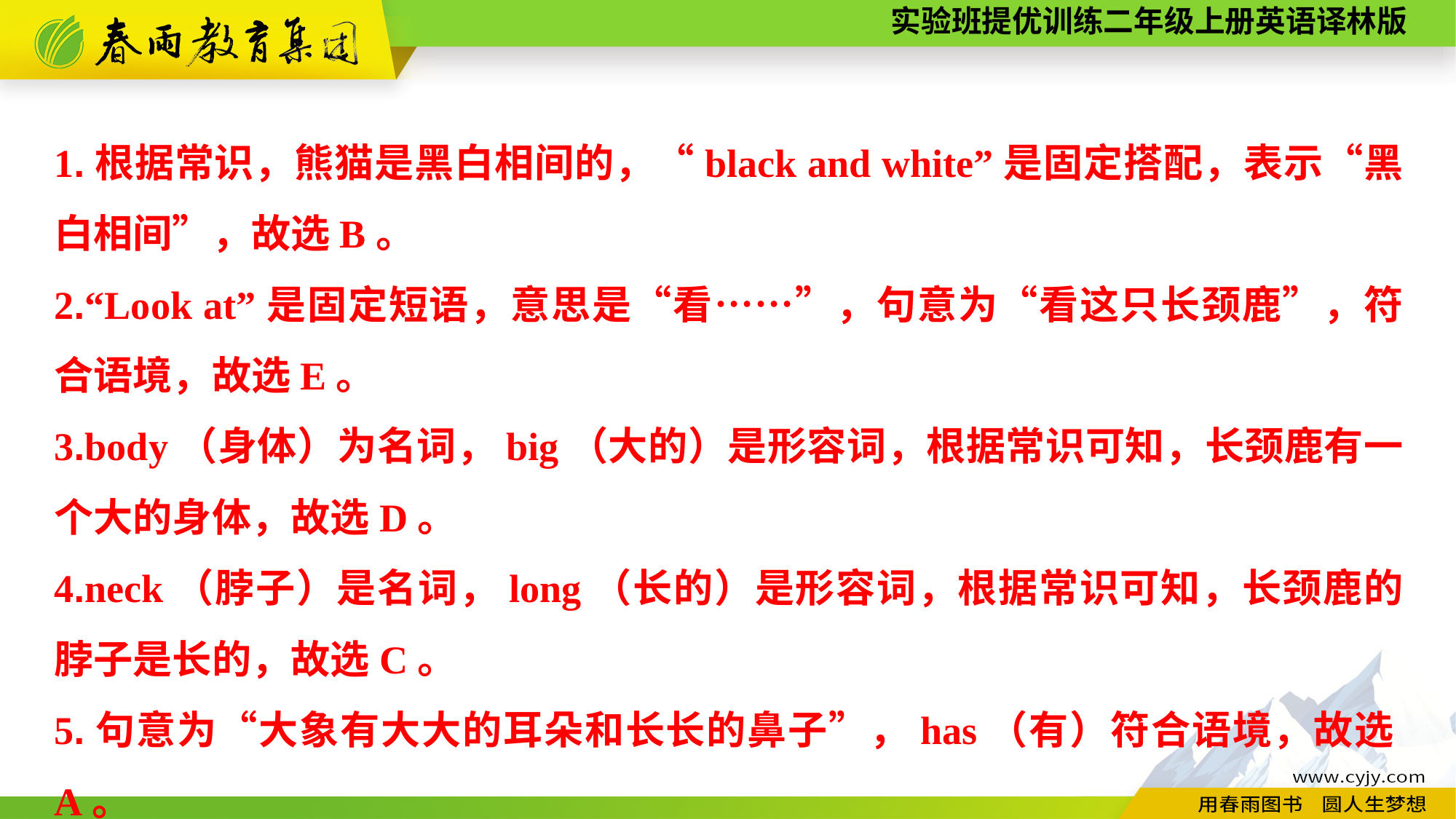

1.根据常识，熊猫是黑白相间的，“black and white”是固定搭配，表示“黑白相间”，故选B。
2.“Look at”是固定短语，意思是“看……”，句意为“看这只长颈鹿”，符合语境，故选E。
3.body（身体）为名词，big（大的）是形容词，根据常识可知，长颈鹿有一个大的身体，故选D。
4.neck（脖子）是名词，long（长的）是形容词，根据常识可知，长颈鹿的脖子是长的，故选C。
5.句意为“大象有大大的耳朵和长长的鼻子”，has（有）符合语境，故选A。